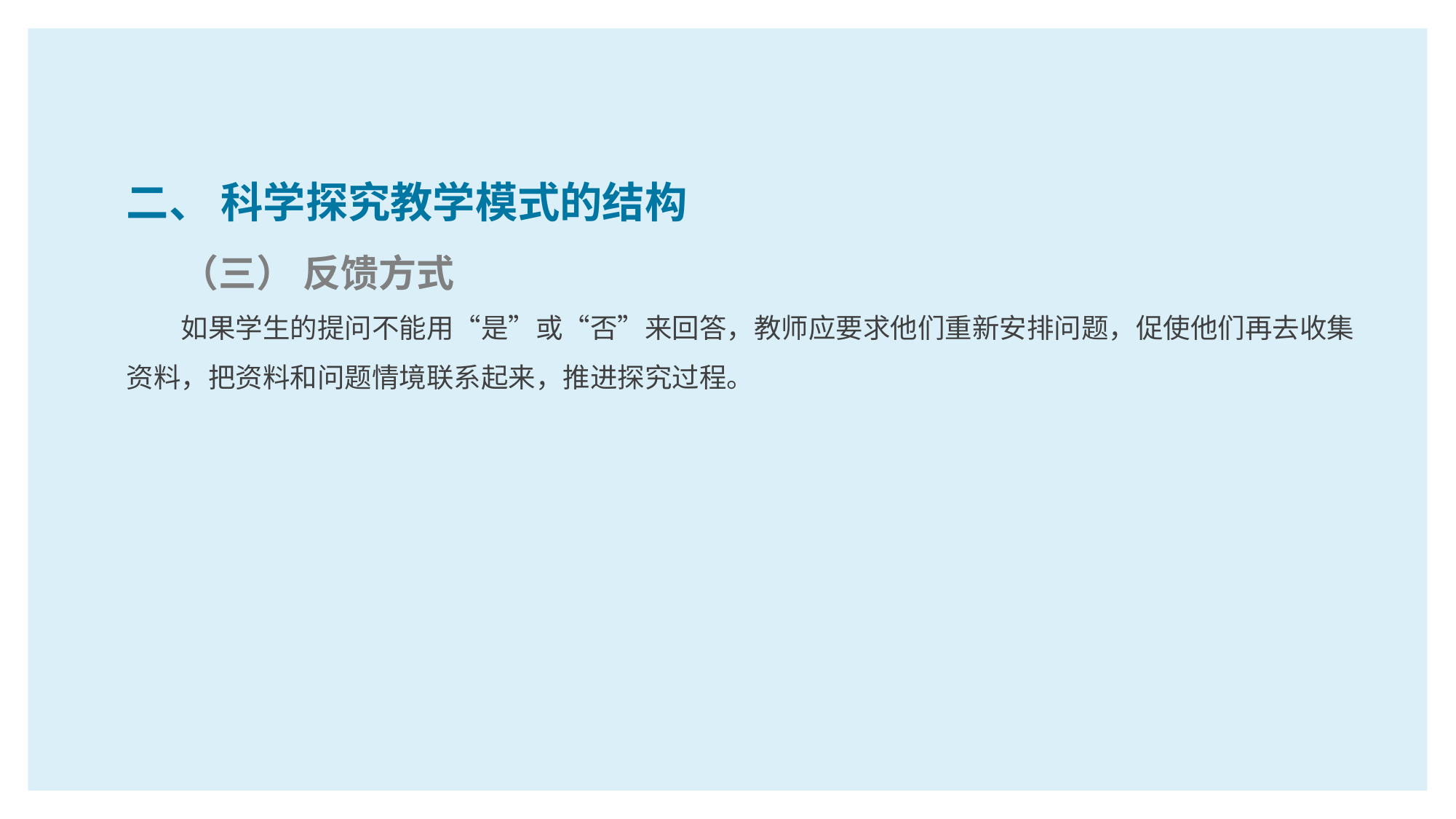

二、 科学探究教学模式的结构
（三） 反馈方式
如果学生的提问不能用“是”或“否”来回答，教师应要求他们重新安排问题，促使他们再去收集资料，把资料和问题情境联系起来，推进探究过程。